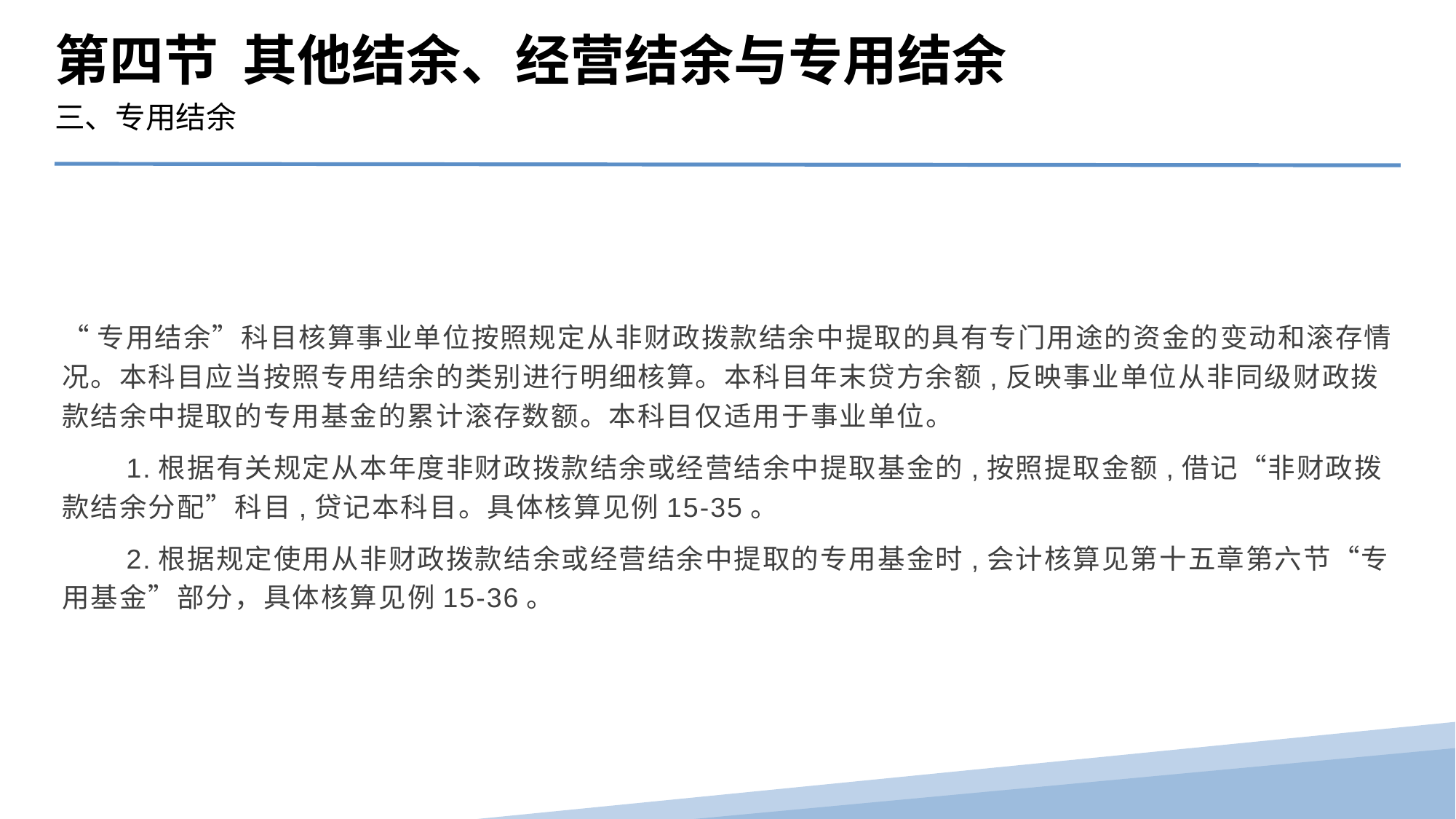

第四节  其他结余、经营结余与专用结余
三、专用结余
“专用结余”科目核算事业单位按照规定从非财政拨款结余中提取的具有专门用途的资金的变动和滚存情况。本科目应当按照专用结余的类别进行明细核算。本科目年末贷方余额,反映事业单位从非同级财政拨款结余中提取的专用基金的累计滚存数额。本科目仅适用于事业单位。
　　1.根据有关规定从本年度非财政拨款结余或经营结余中提取基金的,按照提取金额,借记“非财政拨款结余分配”科目,贷记本科目。具体核算见例15-35。
　　2.根据规定使用从非财政拨款结余或经营结余中提取的专用基金时,会计核算见第十五章第六节“专用基金”部分，具体核算见例15-36。